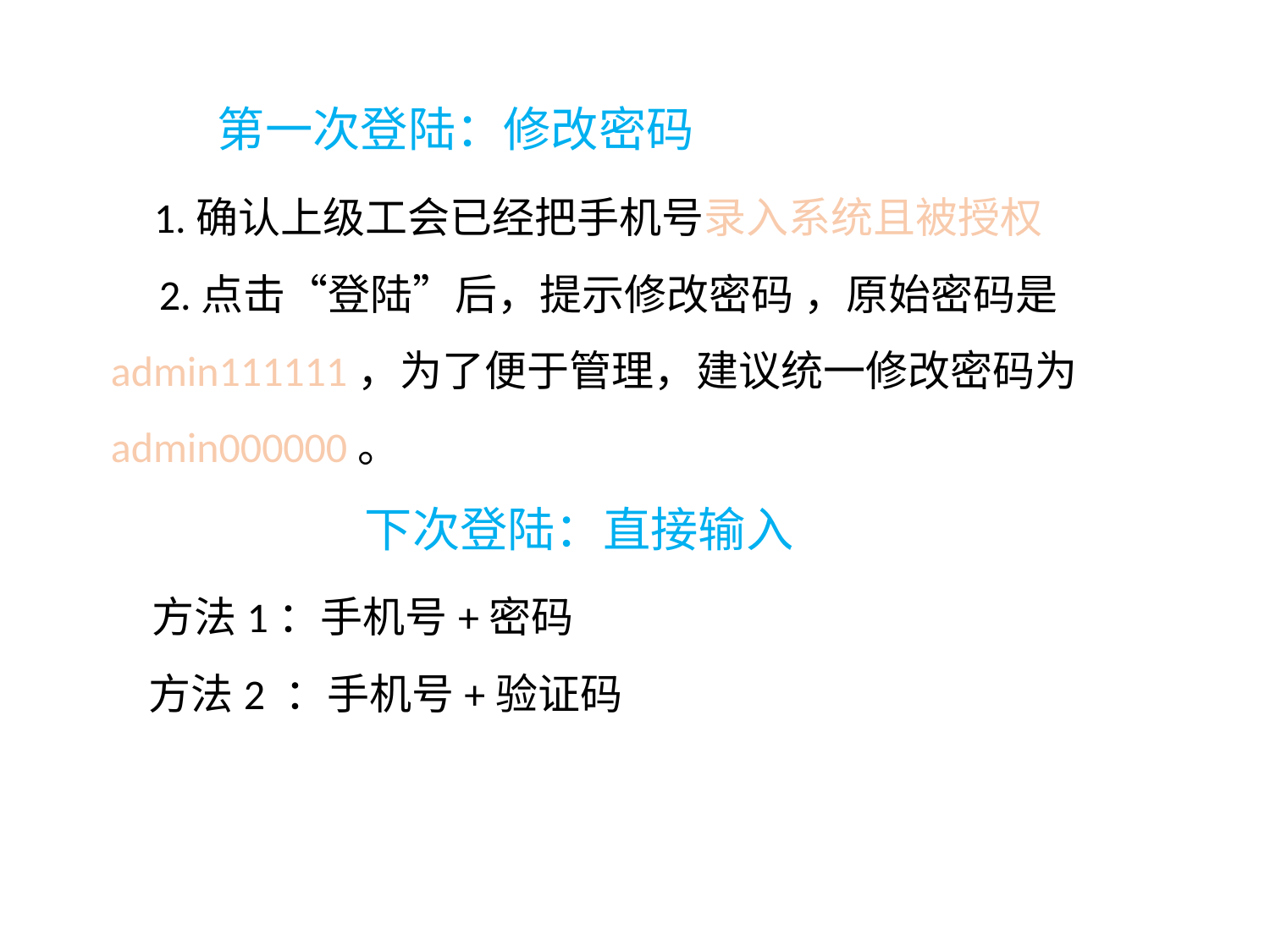

# 第一次登陆：修改密码 1.确认上级工会已经把手机号录入系统且被授权 2.点击“登陆”后，提示修改密码 ，原始密码是admin111111，为了便于管理，建议统一修改密码为admin000000。 下次登陆：直接输入 方法1：手机号+密码 方法2 ：手机号+验证码